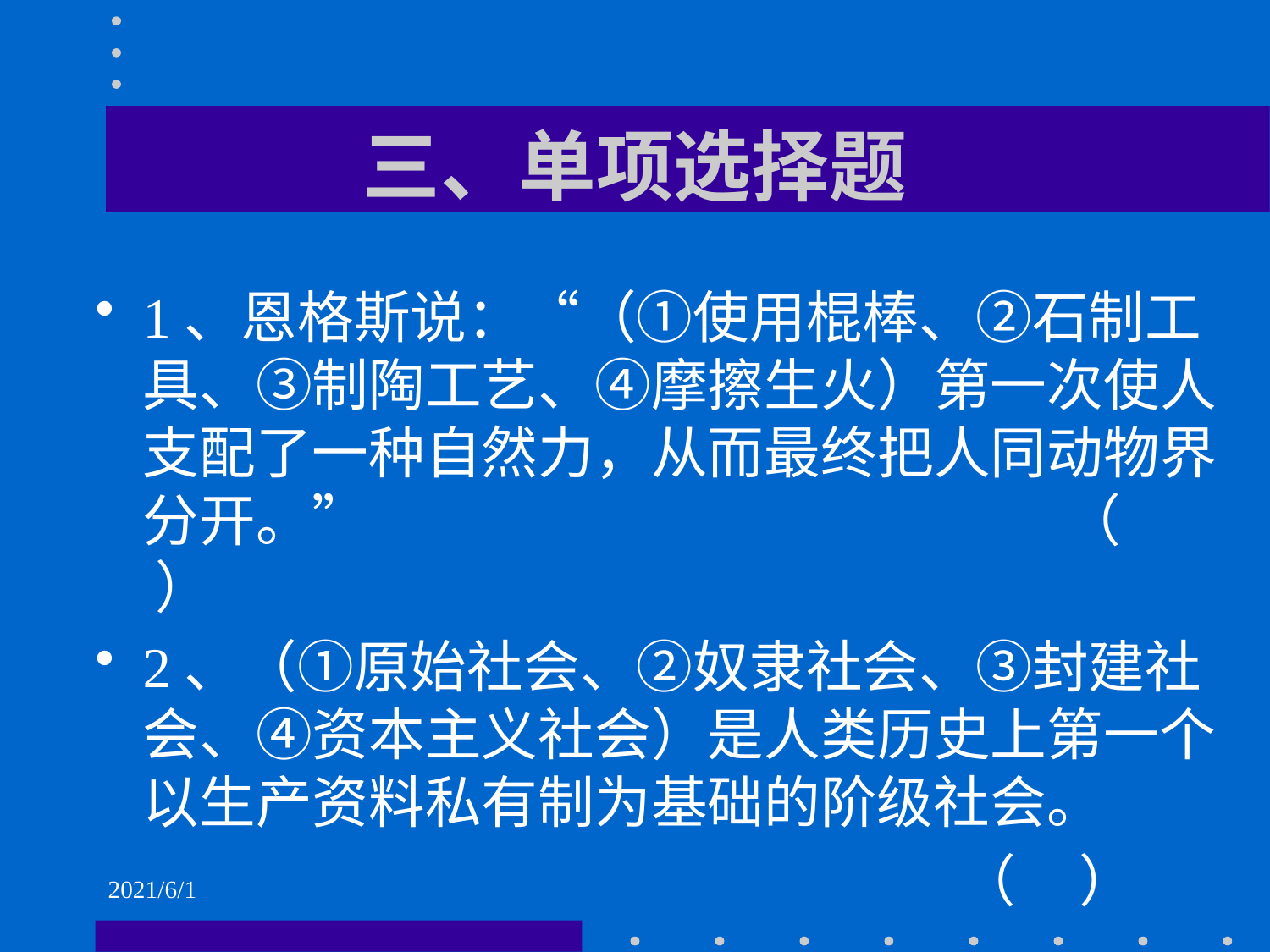

# 三、单项选择题
1、恩格斯说：“（①使用棍棒、②石制工具、③制陶工艺、④摩擦生火）第一次使人支配了一种自然力，从而最终把人同动物界分开。”                                                       （     ）
2、（①原始社会、②奴隶社会、③封建社会、④资本主义社会）是人类历史上第一个以生产资料私有制为基础的阶级社会。
                                                                   （     ）
2021/6/1